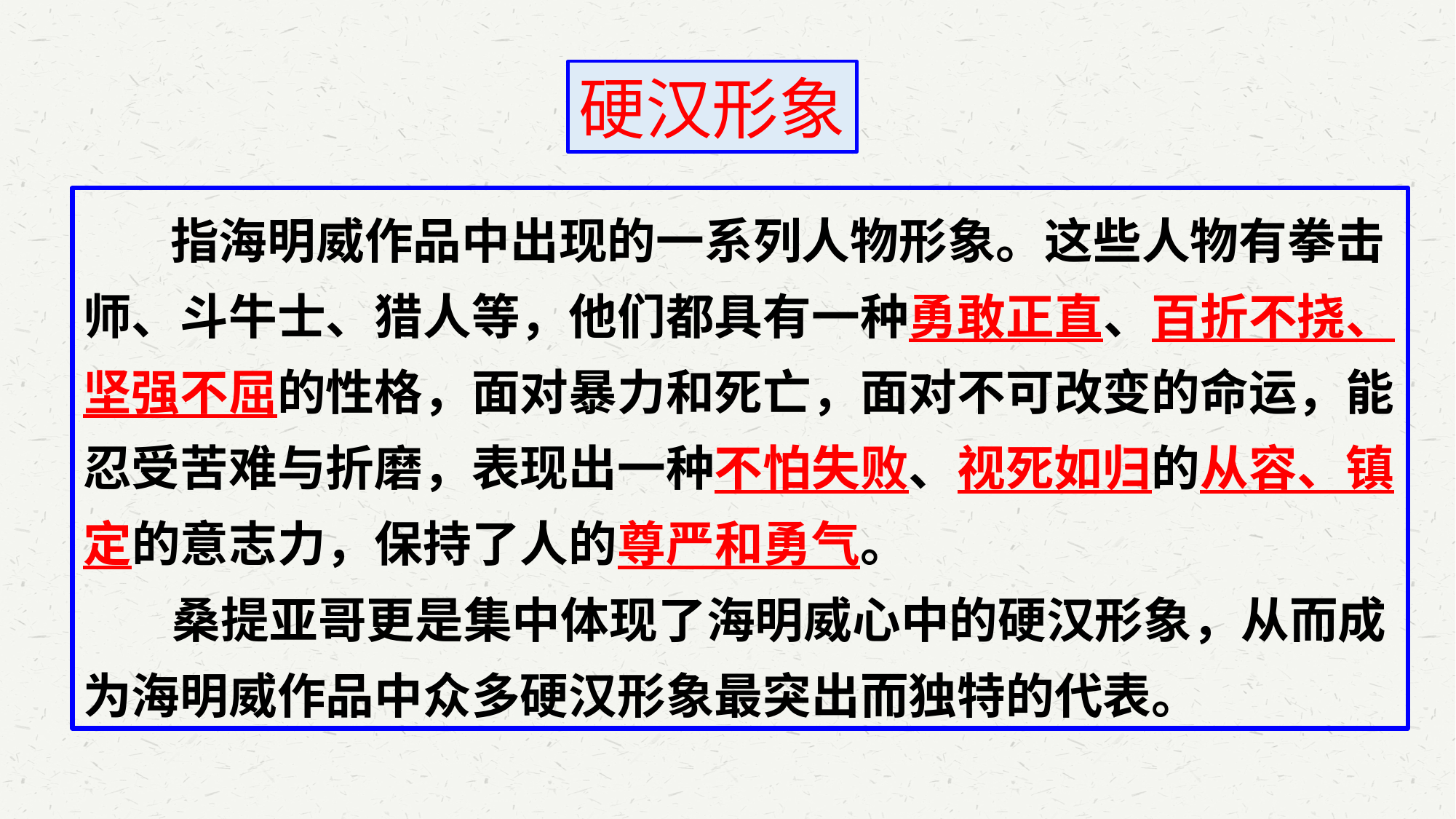

硬汉形象
        指海明威作品中出现的一系列人物形象。这些人物有拳击师、斗牛士、猎人等，他们都具有一种勇敢正直、百折不挠、坚强不屈的性格，面对暴力和死亡，面对不可改变的命运，能忍受苦难与折磨，表现出一种不怕失败、视死如归的从容、镇定的意志力，保持了人的尊严和勇气。
       桑提亚哥更是集中体现了海明威心中的硬汉形象，从而成为海明威作品中众多硬汉形象最突出而独特的代表。